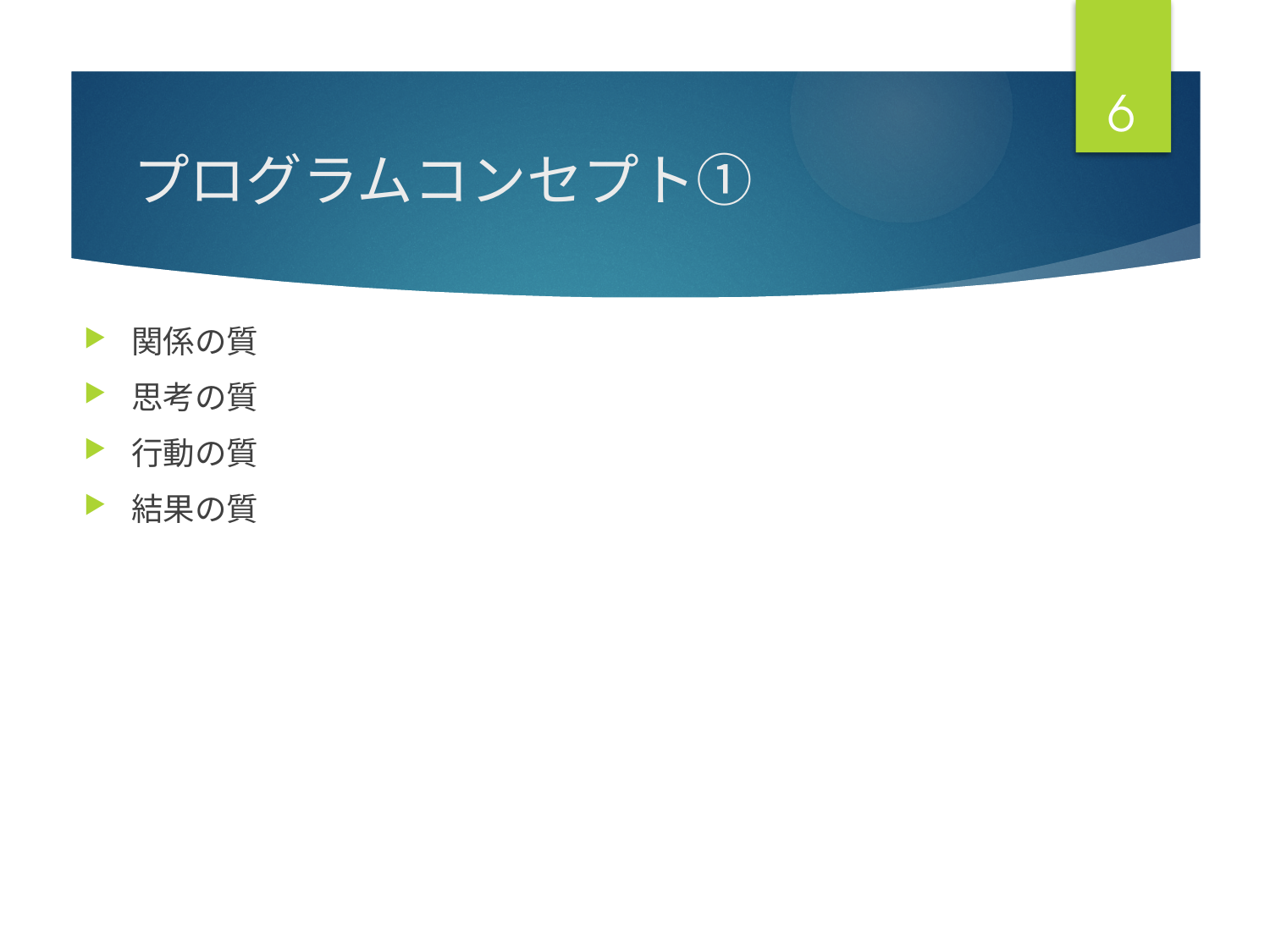

6
# プログラムコンセプト①
関係の質
思考の質
行動の質
結果の質